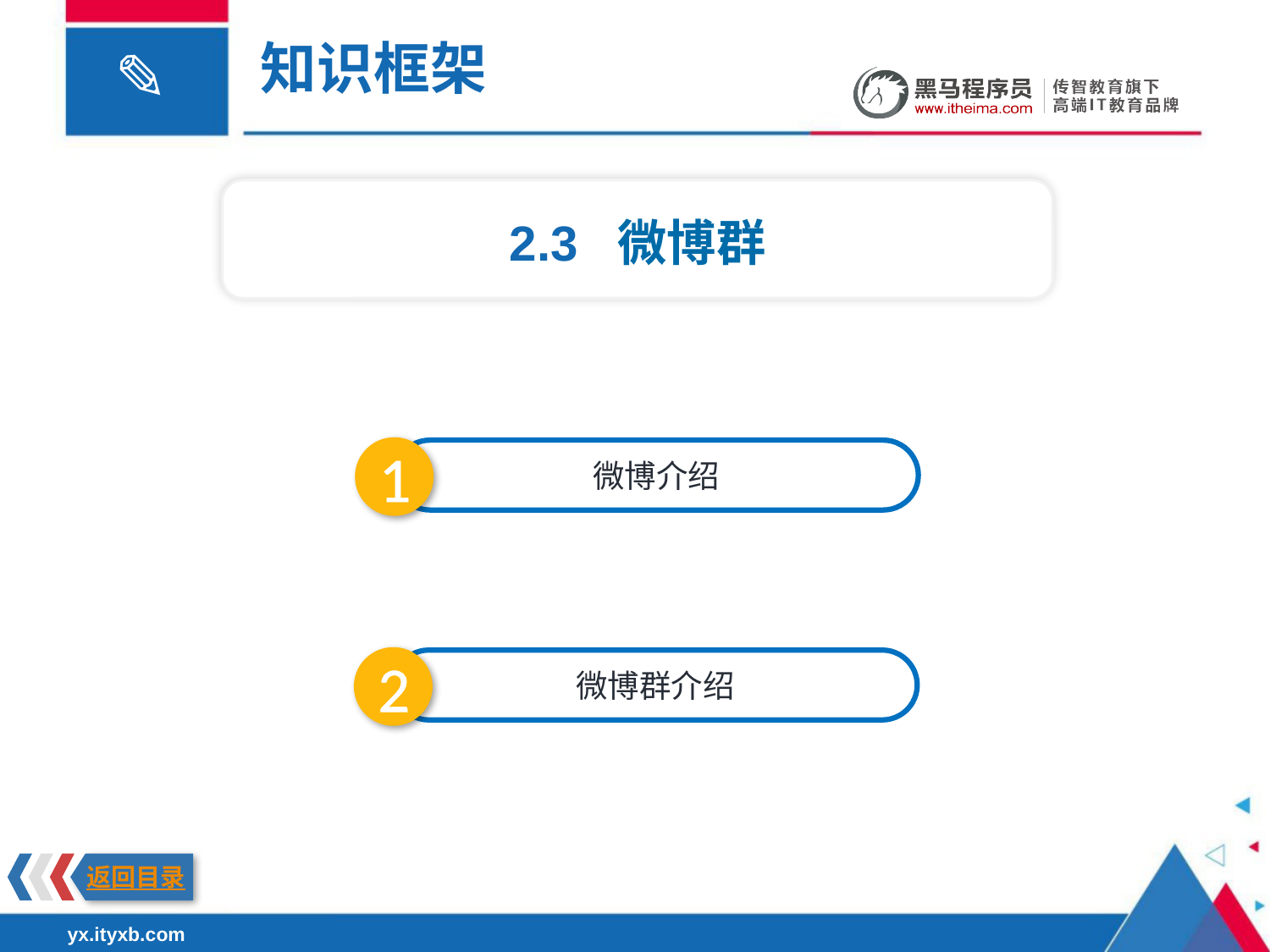

知识框架

2.3  微博群
1
微博介绍
2
微博群介绍

返回目录